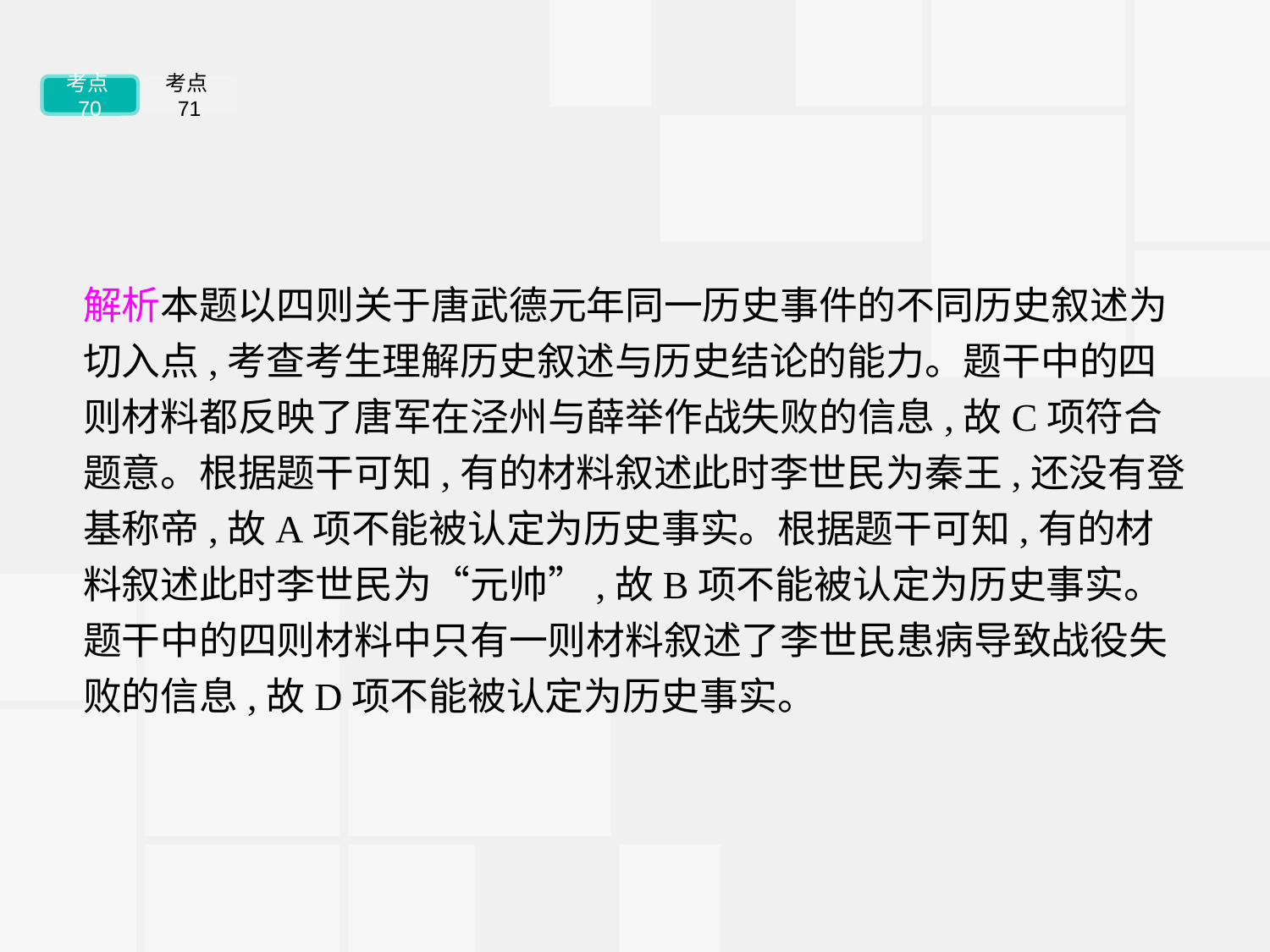

考点70
考点71
解析本题以四则关于唐武德元年同一历史事件的不同历史叙述为切入点,考查考生理解历史叙述与历史结论的能力。题干中的四则材料都反映了唐军在泾州与薛举作战失败的信息,故C项符合题意。根据题干可知,有的材料叙述此时李世民为秦王,还没有登基称帝,故A项不能被认定为历史事实。根据题干可知,有的材料叙述此时李世民为“元帅”,故B项不能被认定为历史事实。题干中的四则材料中只有一则材料叙述了李世民患病导致战役失败的信息,故D项不能被认定为历史事实。